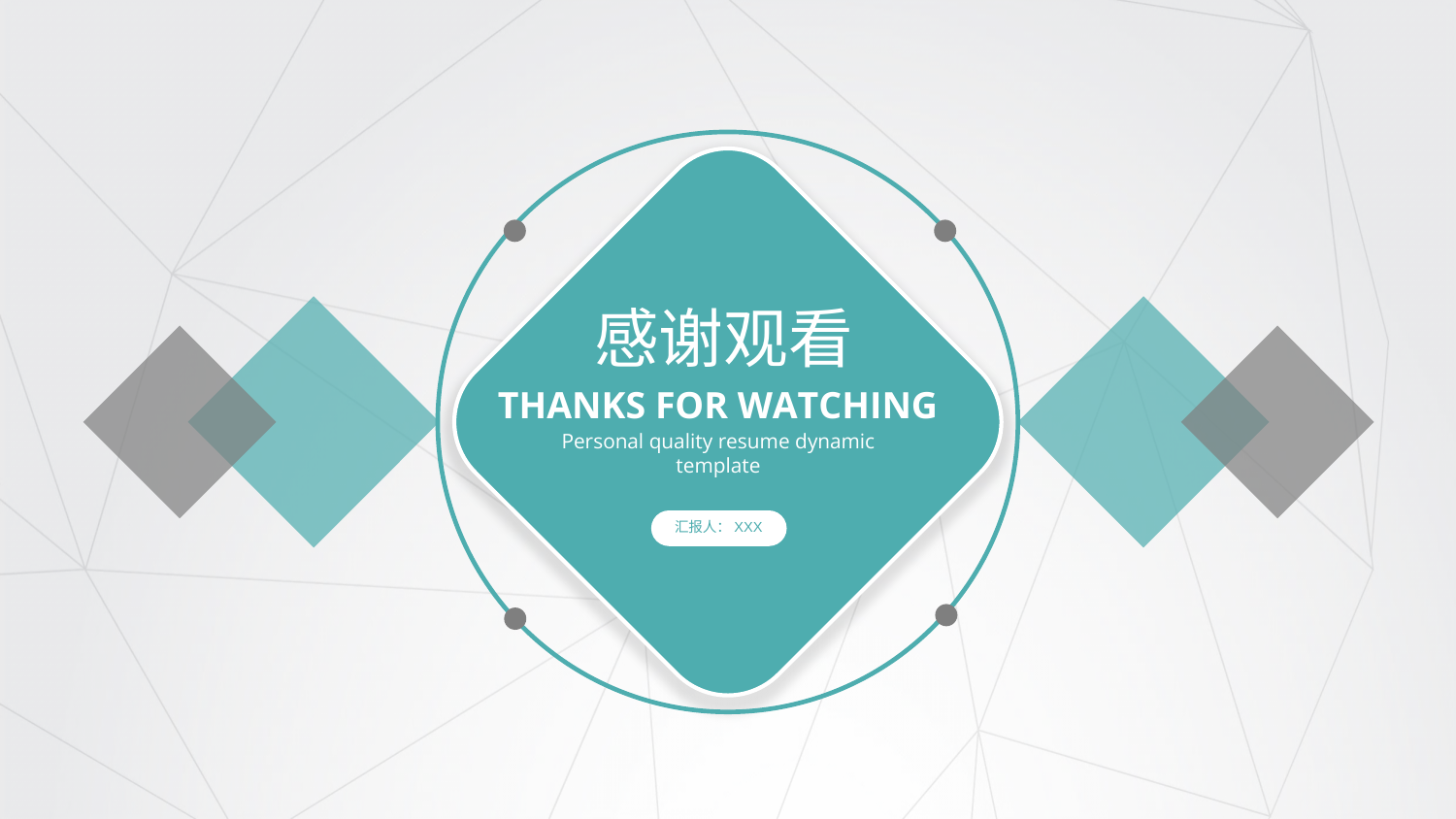

感谢观看

THANKS FOR WATCHING
Personal quality resume dynamic template

汇报人：XXX